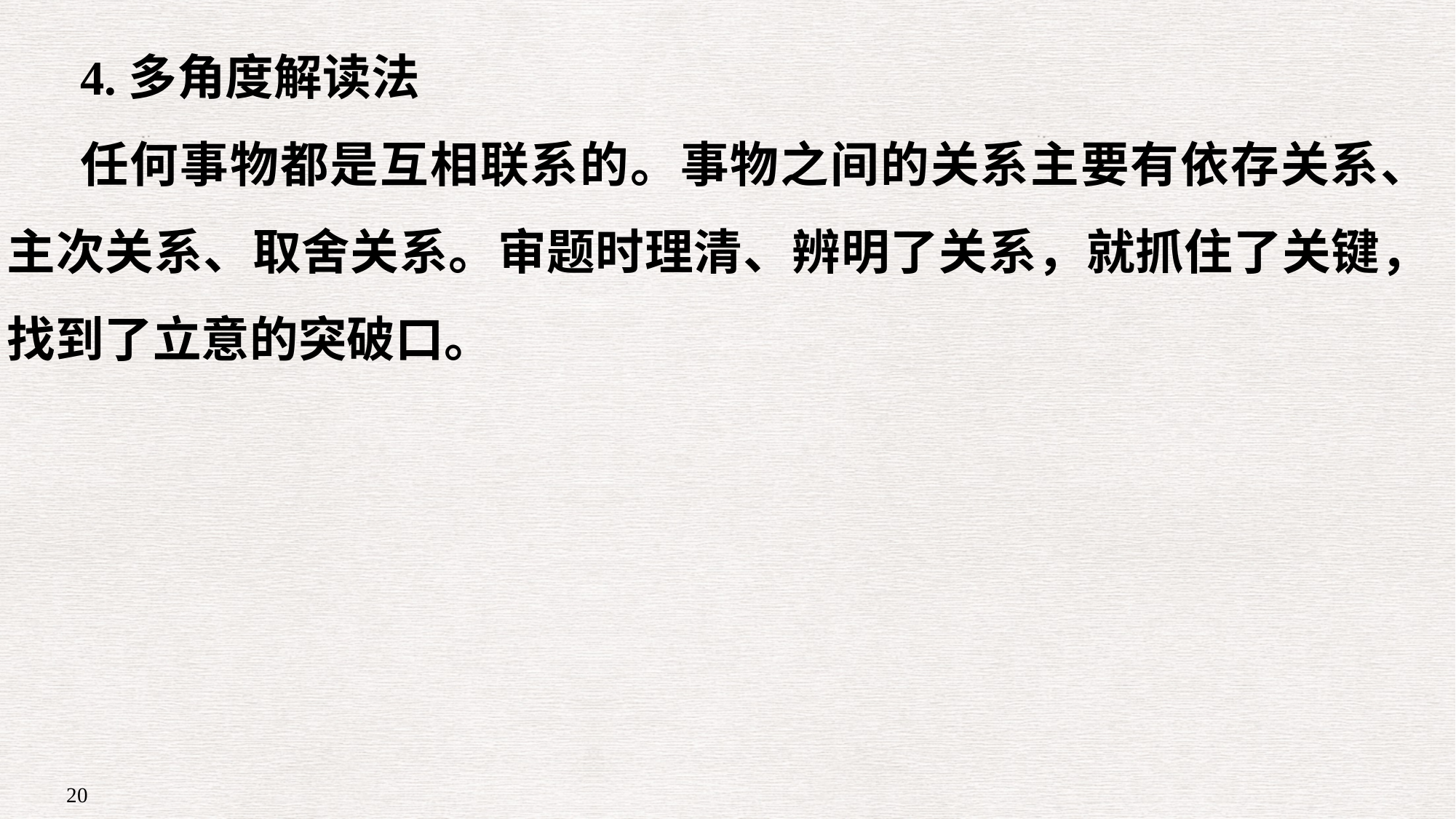

4.多角度解读法
任何事物都是互相联系的。事物之间的关系主要有依存关系、主次关系、取舍关系。审题时理清、辨明了关系，就抓住了关键，找到了立意的突破口。